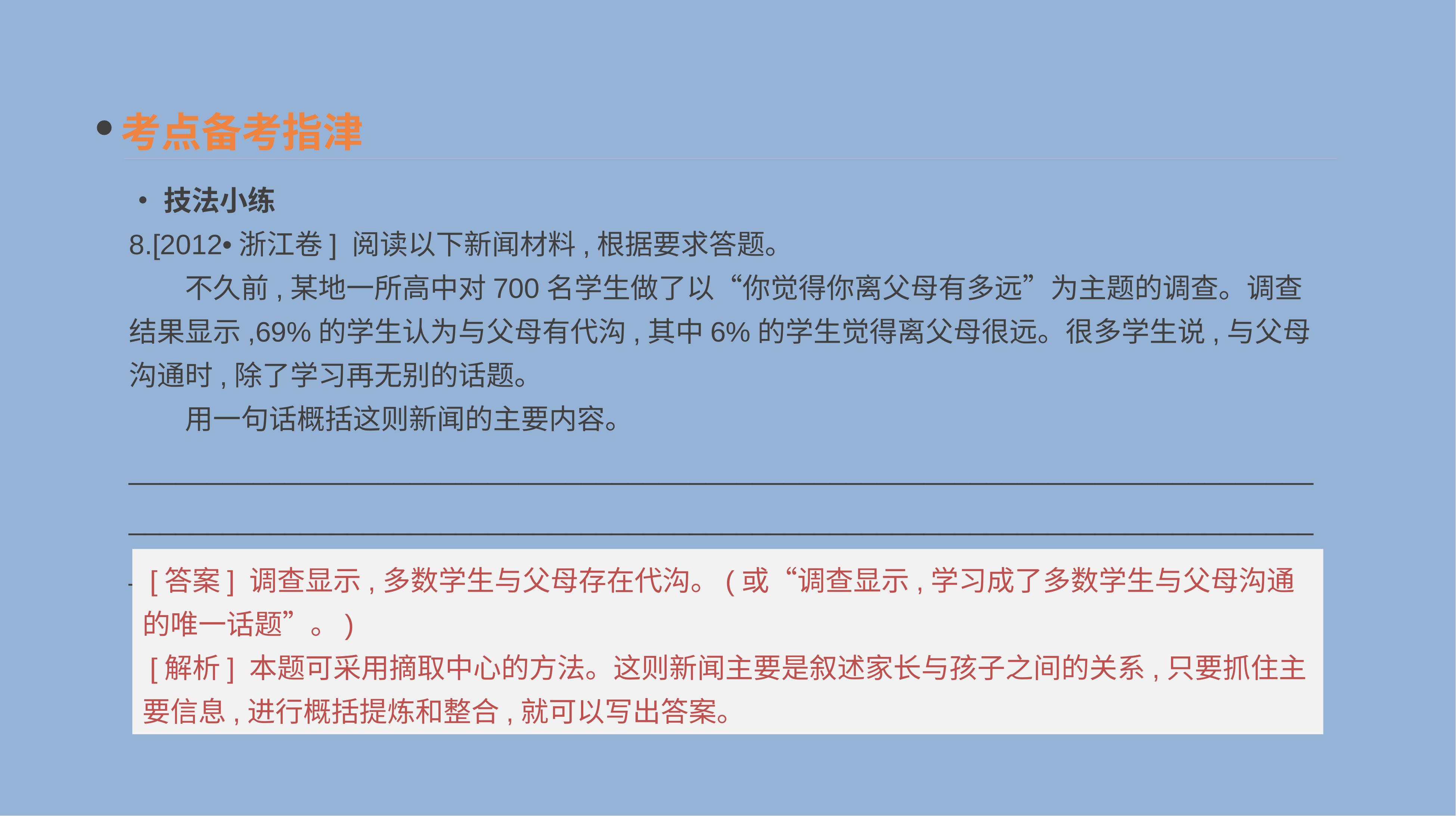

考点备考指津

•技法小练
8.[2012•浙江卷] 阅读以下新闻材料,根据要求答题。
　　不久前,某地一所高中对700名学生做了以“你觉得你离父母有多远”为主题的调查。调查结果显示,69%的学生认为与父母有代沟,其中6%的学生觉得离父母很远。很多学生说,与父母沟通时,除了学习再无别的话题。
　　用一句话概括这则新闻的主要内容。
______________________________________________________________________________________________________________________________________________________________________________________________

 [答案] 调查显示,多数学生与父母存在代沟。(或“调查显示,学习成了多数学生与父母沟通的唯一话题”。)
 [解析] 本题可采用摘取中心的方法。这则新闻主要是叙述家长与孩子之间的关系,只要抓住主要信息,进行概括提炼和整合,就可以写出答案。